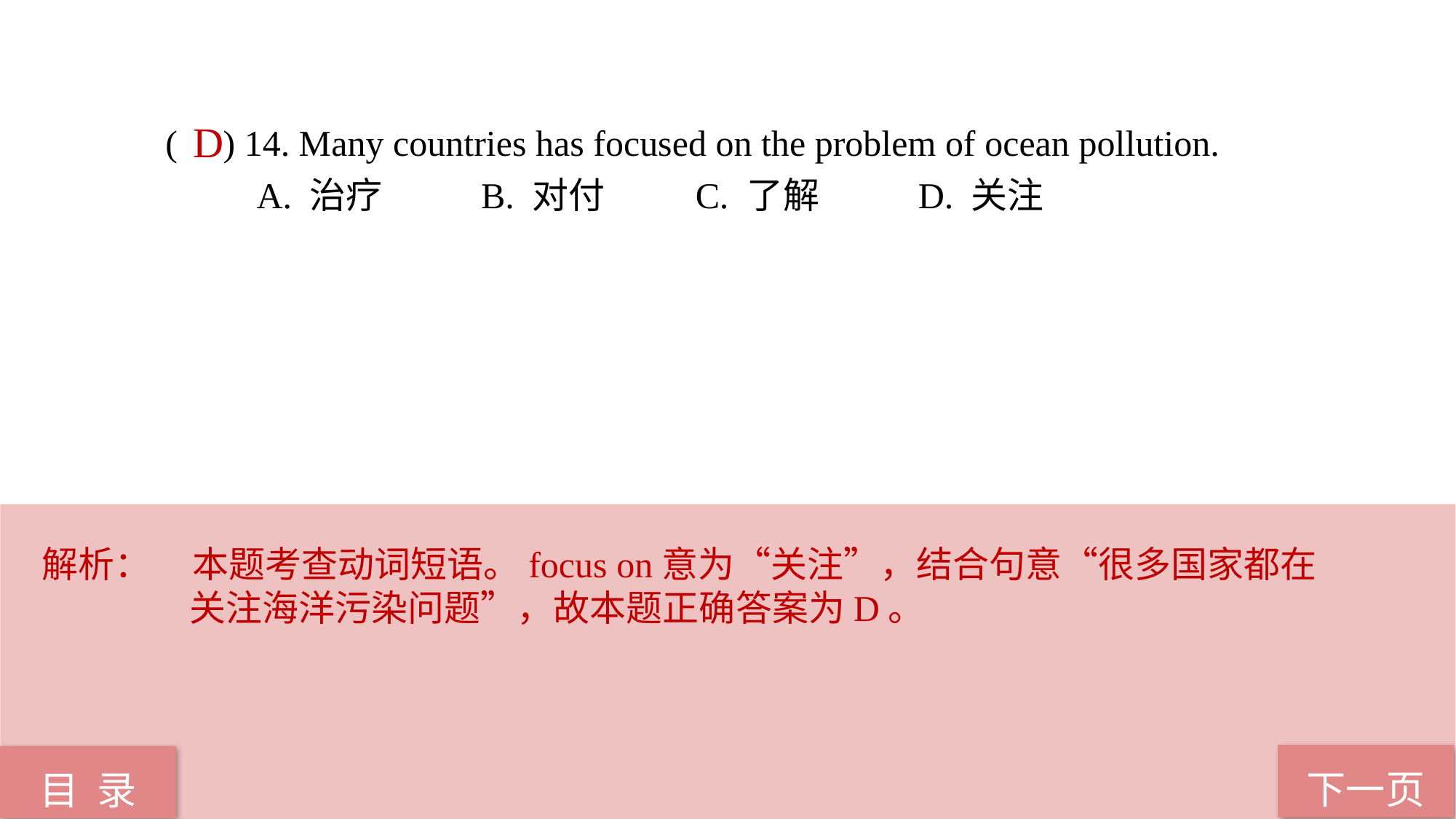

(     ) 14. Many countries has focused on the problem of ocean pollution.
          A. 治疗           B. 对付          C. 了解           D. 关注
D
解析：	本题考查动词短语。focus on意为“关注”，结合句意“很多国家都在
                 关注海洋污染问题”，故本题正确答案为D。